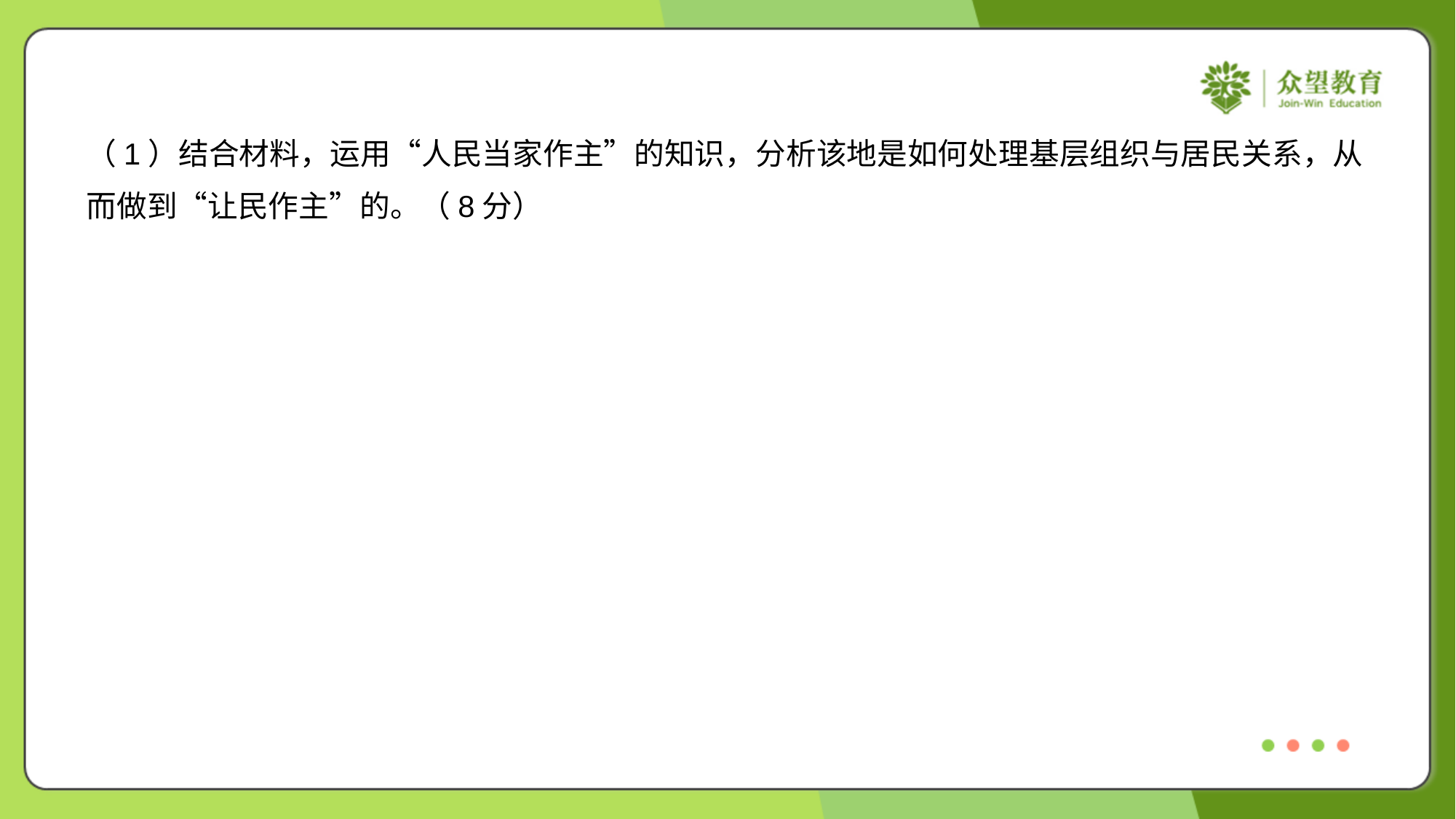

（1）结合材料，运用“人民当家作主”的知识，分析该地是如何处理基层组织与居民关系，从
而做到“让民作主”的。（8分）